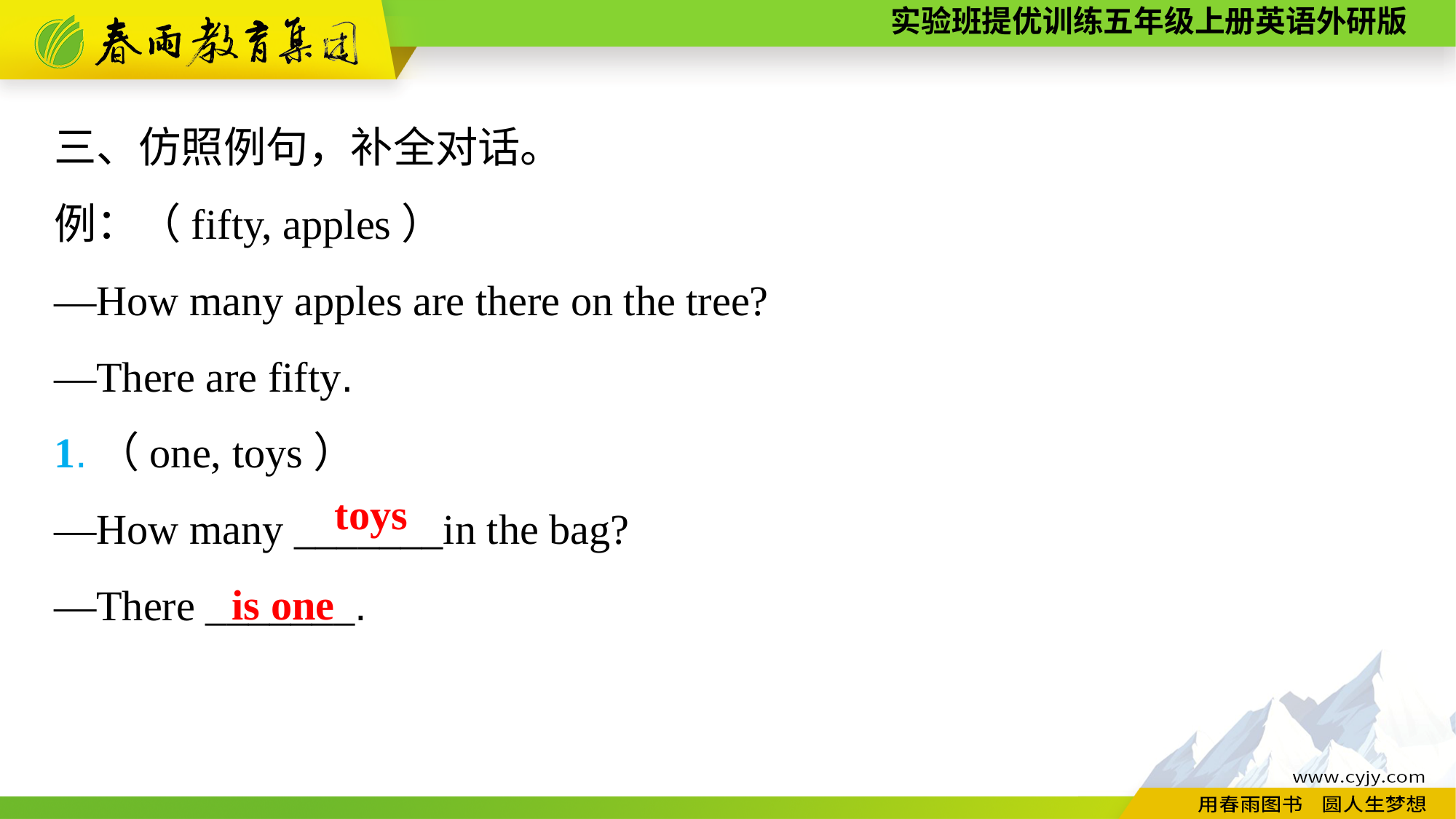

三、仿照例句，补全对话。
例：（fifty, apples）
—How many apples are there on the tree?
—There are fifty.
1.（one, toys）
—How many _______in the bag?
—There _______.
toys
is one